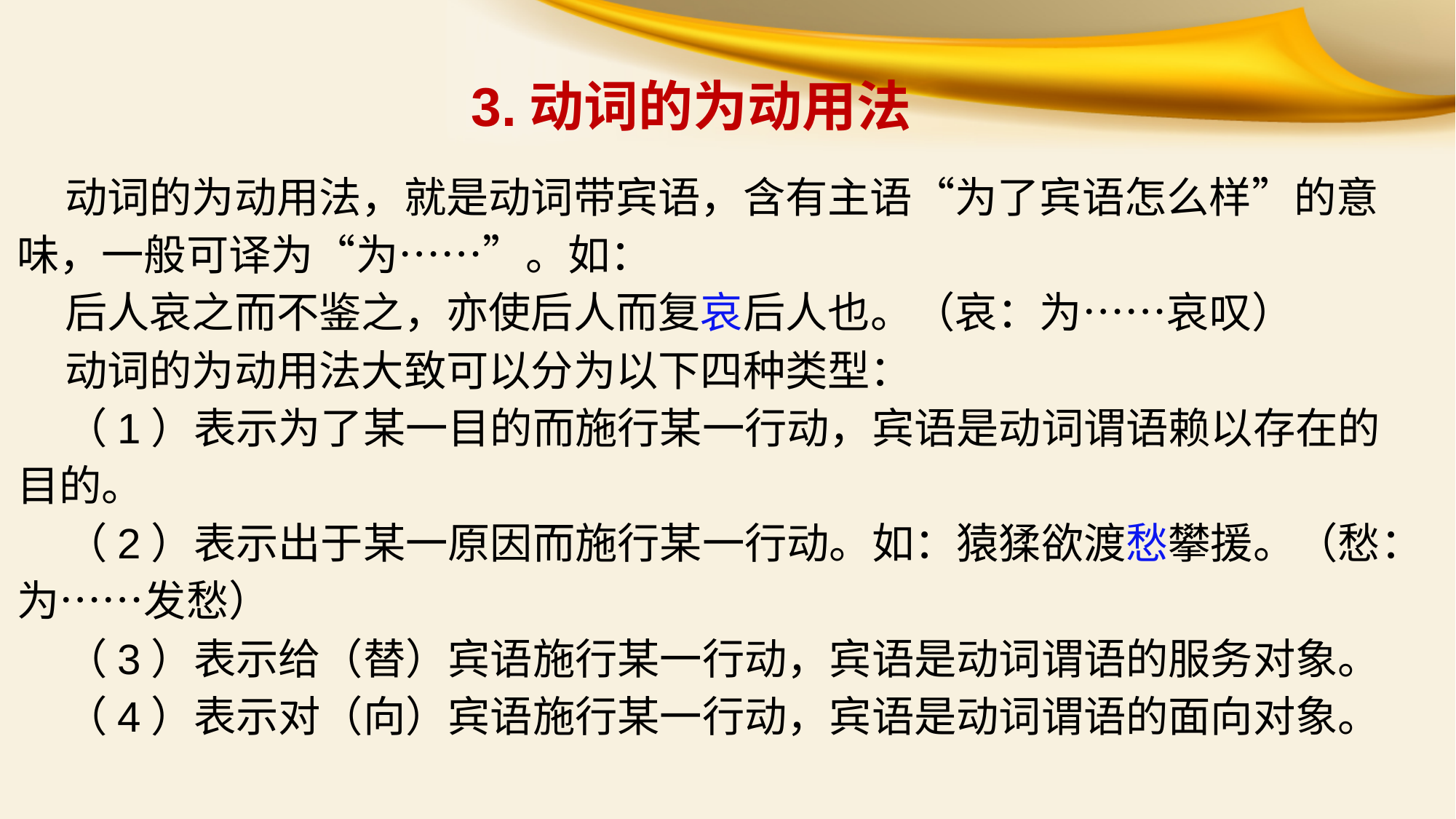

3.动词的为动用法
    动词的为动用法，就是动词带宾语，含有主语“为了宾语怎么样”的意味，一般可译为“为……”。如：
    后人哀之而不鉴之，亦使后人而复哀后人也。（哀：为……哀叹）
    动词的为动用法大致可以分为以下四种类型：
    （1）表示为了某一目的而施行某一行动，宾语是动词谓语赖以存在的目的。
    （2）表示出于某一原因而施行某一行动。如：猿猱欲渡愁攀援。（愁：为……发愁）
    （3）表示给（替）宾语施行某一行动，宾语是动词谓语的服务对象。
    （4）表示对（向）宾语施行某一行动，宾语是动词谓语的面向对象。